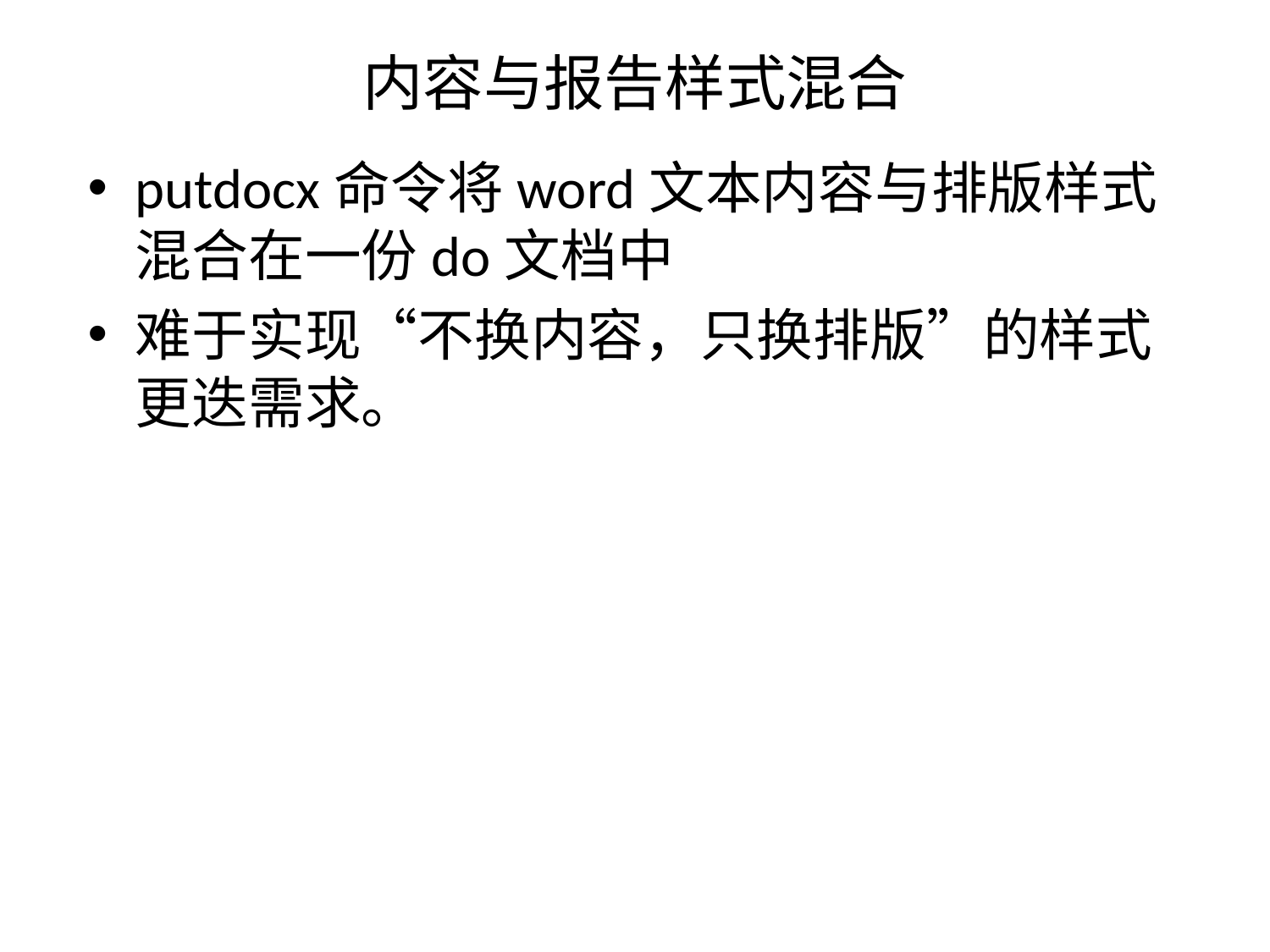

# 内容与报告样式混合
putdocx命令将word文本内容与排版样式混合在一份do文档中
难于实现“不换内容，只换排版”的样式更迭需求。